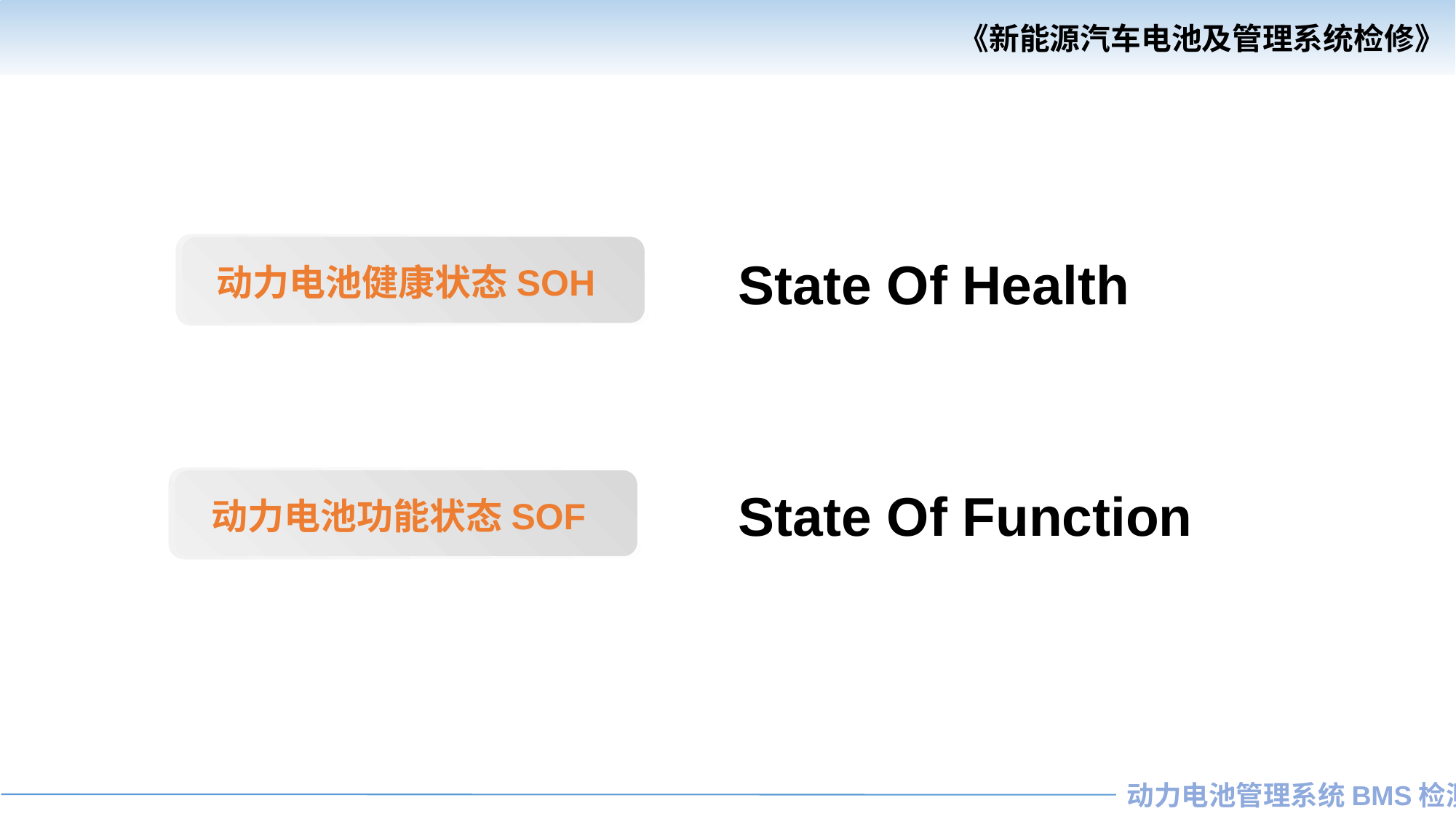

动力电池健康状态SOH
State Of Health

动力电池功能状态SOF
State Of Function